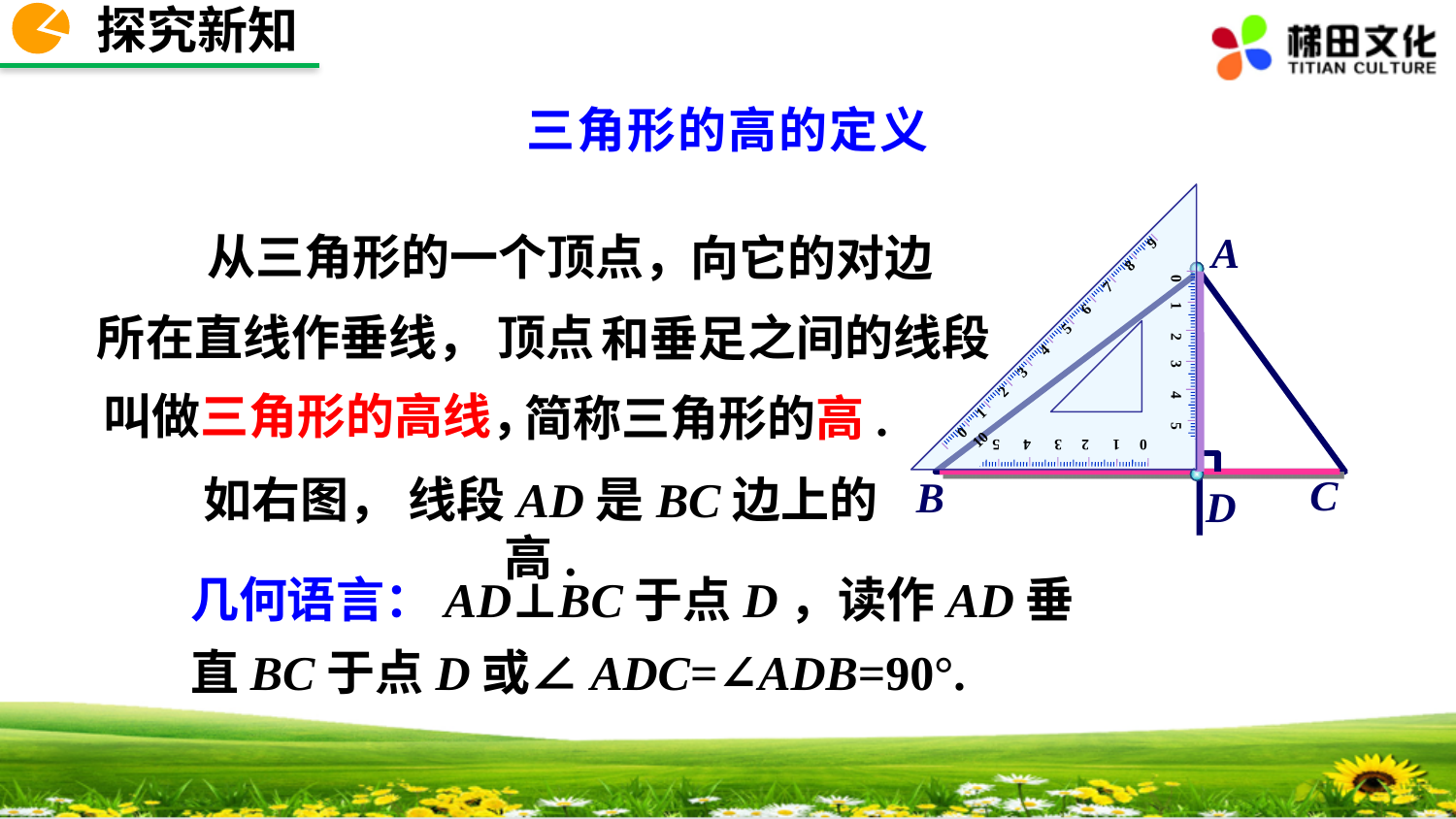

探究新知

三角形的高的定义
0     1      2     3      4      5     6      7      8      9     10

0     1      2     3      4      5
0     1      2     3      4      5

A
从三角形的一个顶点，
向它的对边

之间的线段
所在直线作垂线，
顶点
和垂足
叫做三角形的高线，
简称三角形的高.
C
如右图， 线段AD是BC边上的高.
B

D

几何语言：AD⊥BC于点D，读作AD垂直BC于点D或∠ADC=∠ADB=90°.